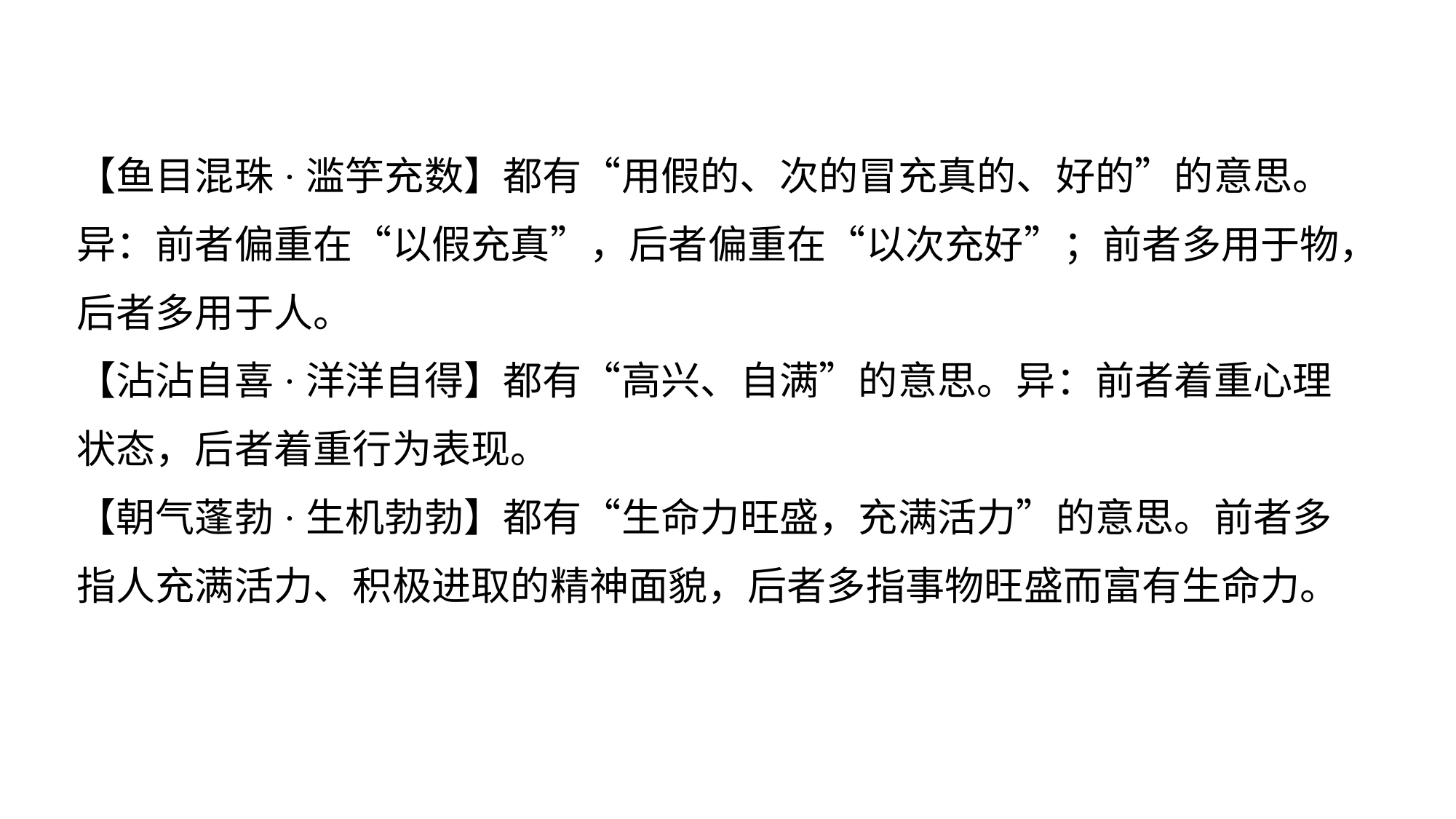

【鱼目混珠·滥竽充数】都有“用假的、次的冒充真的、好的”的意思。异：前者偏重在“以假充真”，后者偏重在“以次充好”；前者多用于物，后者多用于人。
【沾沾自喜·洋洋自得】都有“高兴、自满”的意思。异：前者着重心理状态，后者着重行为表现。
【朝气蓬勃·生机勃勃】都有“生命力旺盛，充满活力”的意思。前者多指人充满活力、积极进取的精神面貌，后者多指事物旺盛而富有生命力。